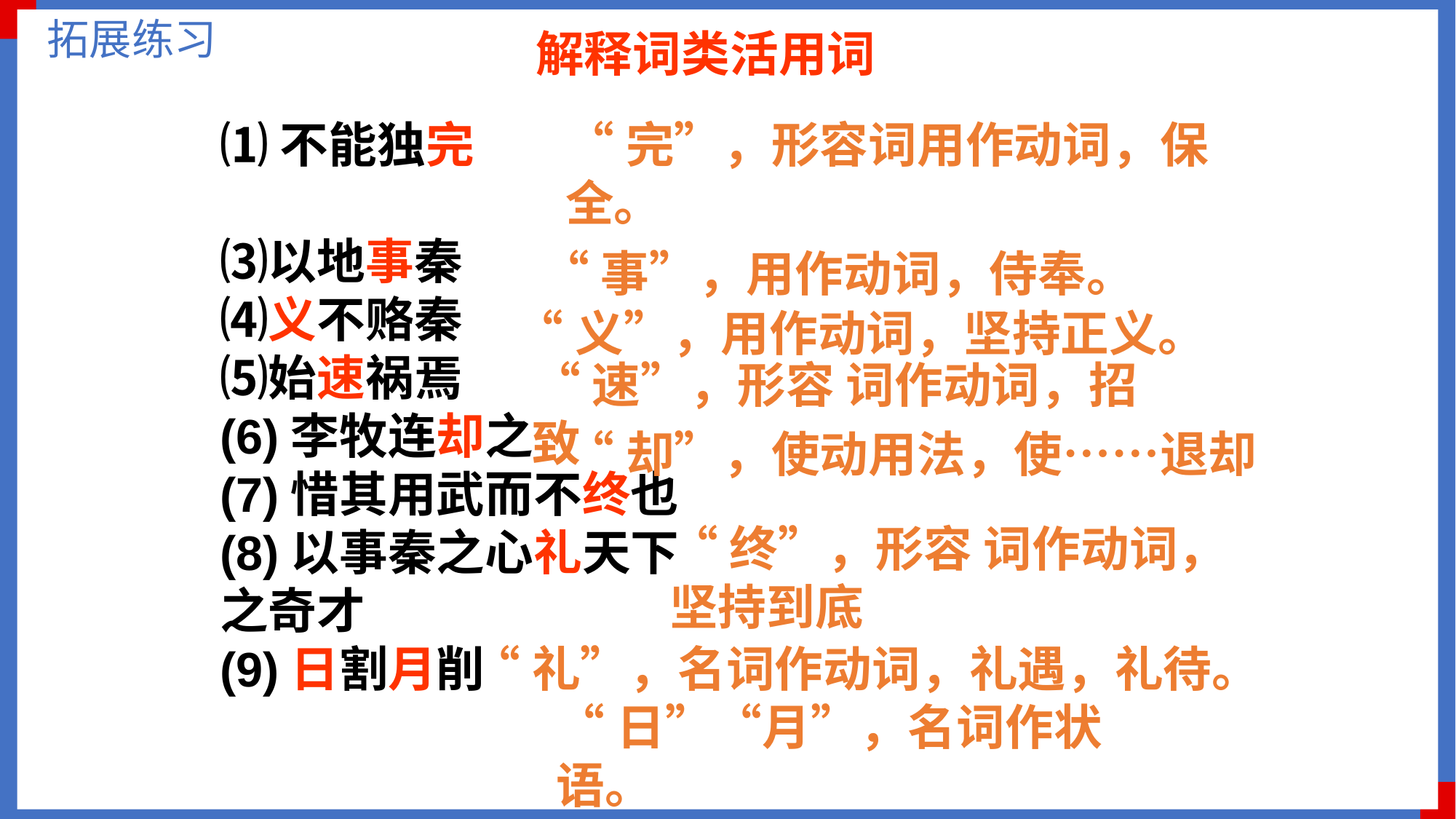

拓展练习
解释词类活用词
⑴不能独完
⑶以地事秦
⑷义不赂秦
⑸始速祸焉
(6)李牧连却之
(7)惜其用武而不终也
(8)以事秦之心礼天下之奇才
(9)日割月削
“完”，形容词用作动词，保全。
“事”，用作动词，侍奉。
“义”，用作动词，坚持正义。
“速”，形容 词作动词，招致
“却”，使动用法，使……退却
“终”，形容 词作动词，坚持到底
“礼”，名词作动词，礼遇，礼待。
“日”“月”，名词作状语。